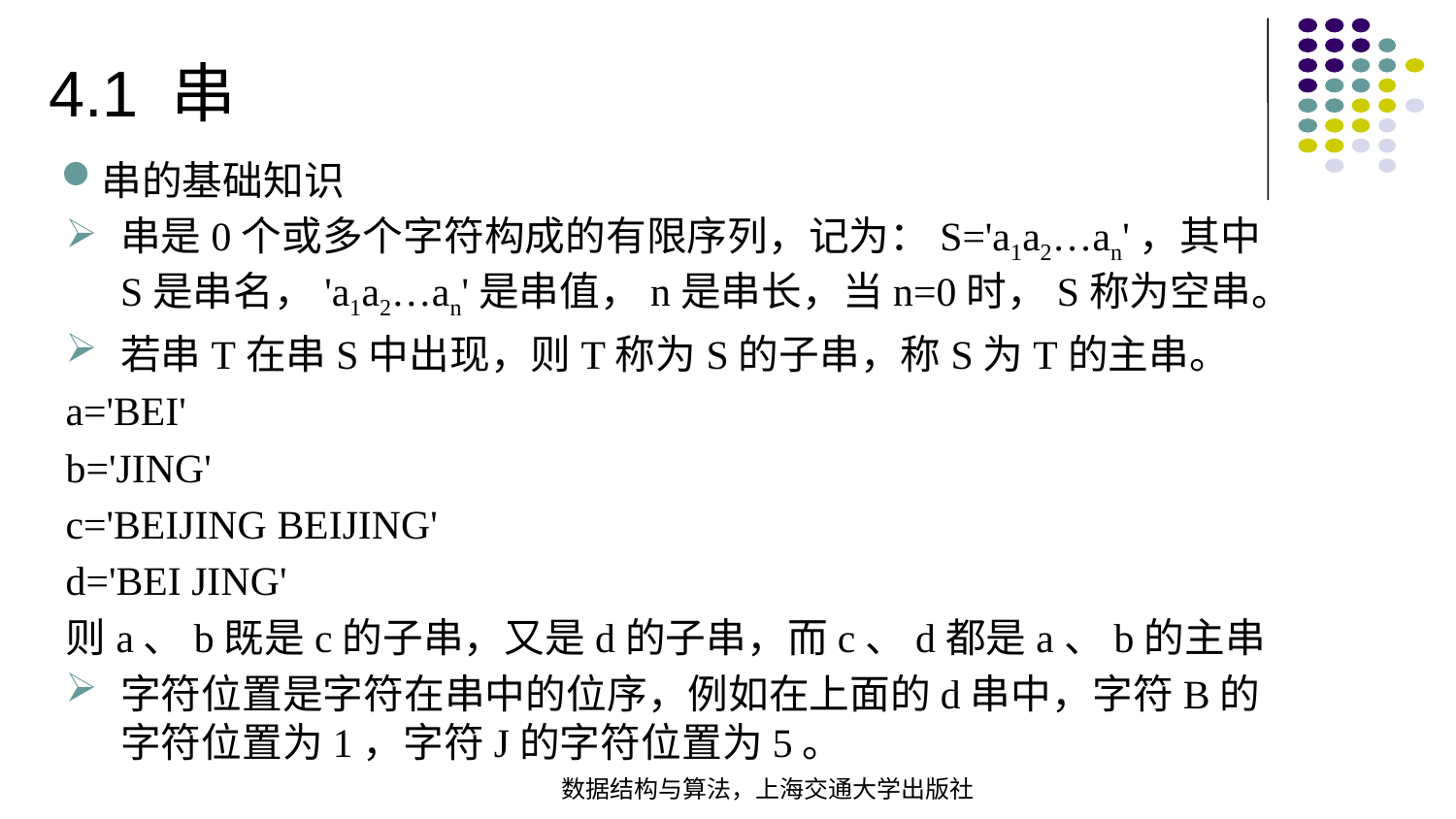

4.1 串
串的基础知识
串是0个或多个字符构成的有限序列，记为：S='a1a2…an'，其中S是串名，'a1a2…an'是串值，n是串长，当n=0时，S称为空串。
若串T在串S中出现，则T称为S的子串，称S为T的主串。
a='BEI'
b='JING'
c='BEIJING BEIJING'
d='BEI JING'
则a、b既是c的子串，又是d的子串，而c、d都是a、b的主串
字符位置是字符在串中的位序，例如在上面的d串中，字符B的字符位置为1，字符J的字符位置为5。